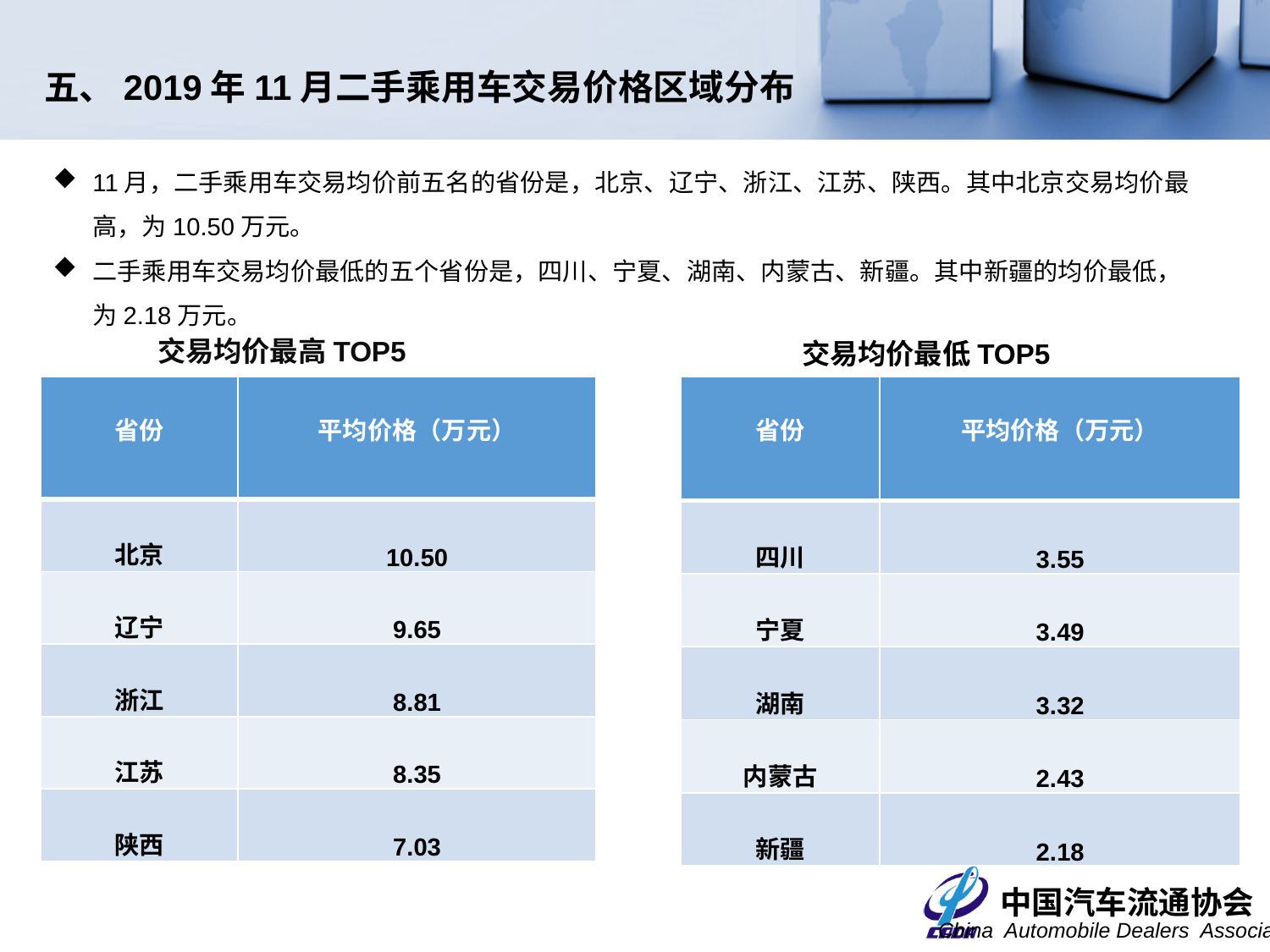

五、2019年11月二手乘用车交易价格区域分布
11月，二手乘用车交易均价前五名的省份是，北京、辽宁、浙江、江苏、陕西。其中北京交易均价最高，为10.50万元。
二手乘用车交易均价最低的五个省份是，四川、宁夏、湖南、内蒙古、新疆。其中新疆的均价最低，为2.18万元。
交易均价最高TOP5
交易均价最低TOP5
| 省份 | 平均价格（万元） |
| --- | --- |
| 四川 | 3.55 |
| 宁夏 | 3.49 |
| 湖南 | 3.32 |
| 内蒙古 | 2.43 |
| 新疆 | 2.18 |
| 省份 | 平均价格（万元） |
| --- | --- |
| 北京 | 10.50 |
| 辽宁 | 9.65 |
| 浙江 | 8.81 |
| 江苏 | 8.35 |
| 陕西 | 7.03 |